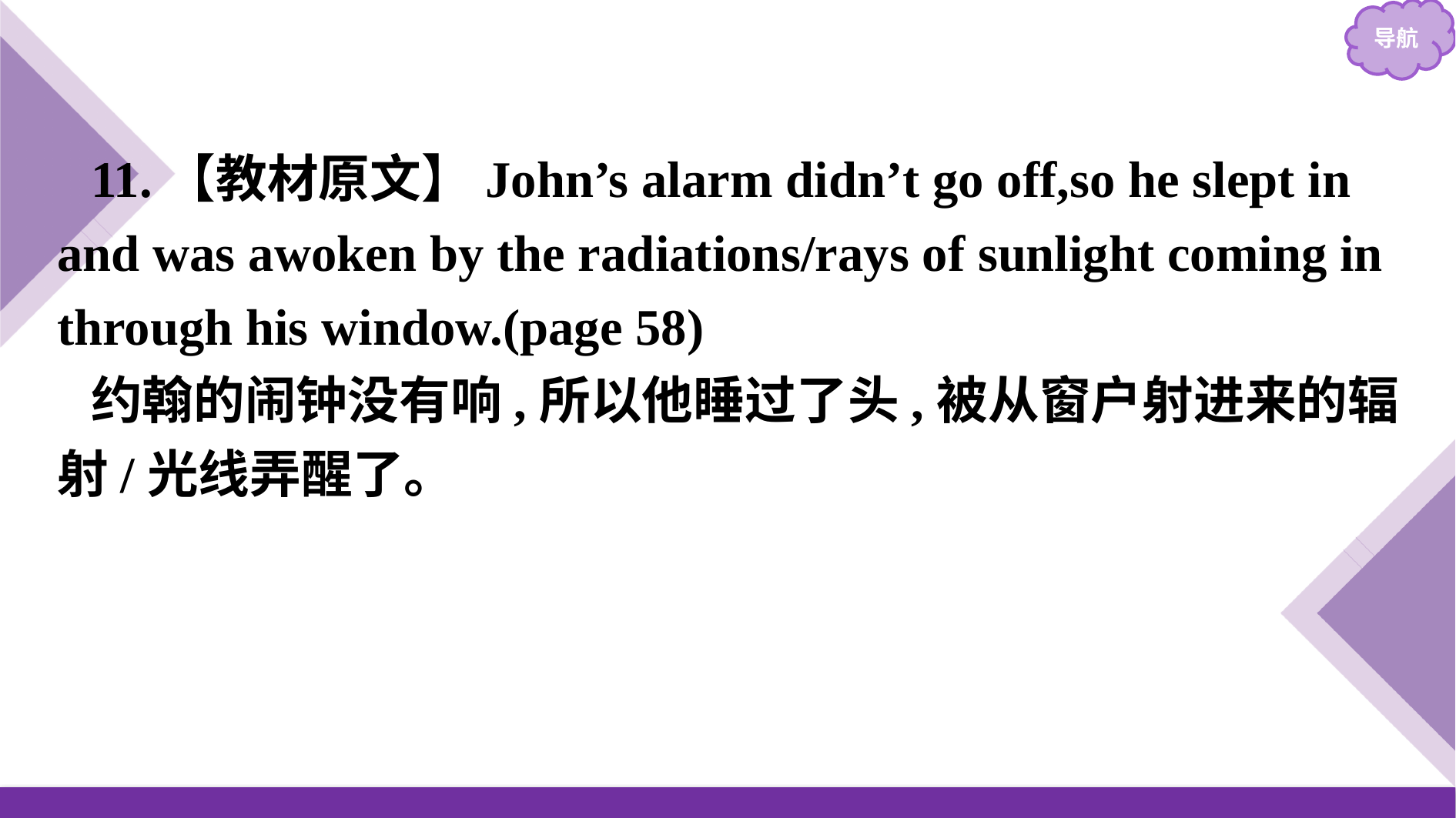

11.【教材原文】John’s alarm didn’t go off,so he slept in and was awoken by the radiations/rays of sunlight coming in through his window.(page 58)
约翰的闹钟没有响,所以他睡过了头,被从窗户射进来的辐射/光线弄醒了。